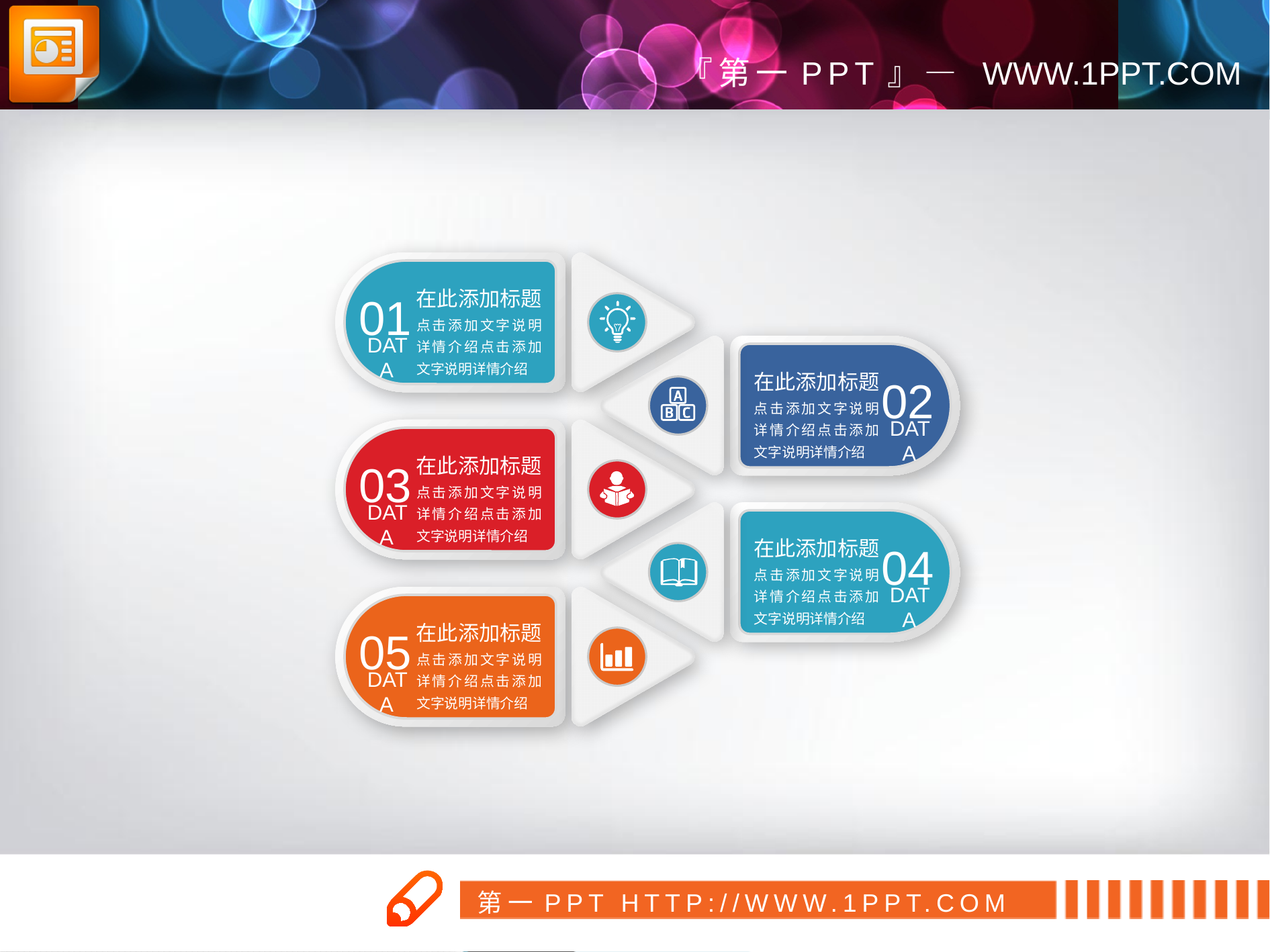

在此添加标题
点击添加文字说明详情介绍点击添加文字说明详情介绍
01
DATA

在此添加标题
点击添加文字说明详情介绍点击添加文字说明详情介绍
02
DATA

在此添加标题
点击添加文字说明详情介绍点击添加文字说明详情介绍
03
DATA

在此添加标题
点击添加文字说明详情介绍点击添加文字说明详情介绍
04
DATA

在此添加标题
点击添加文字说明详情介绍点击添加文字说明详情介绍
05
DATA